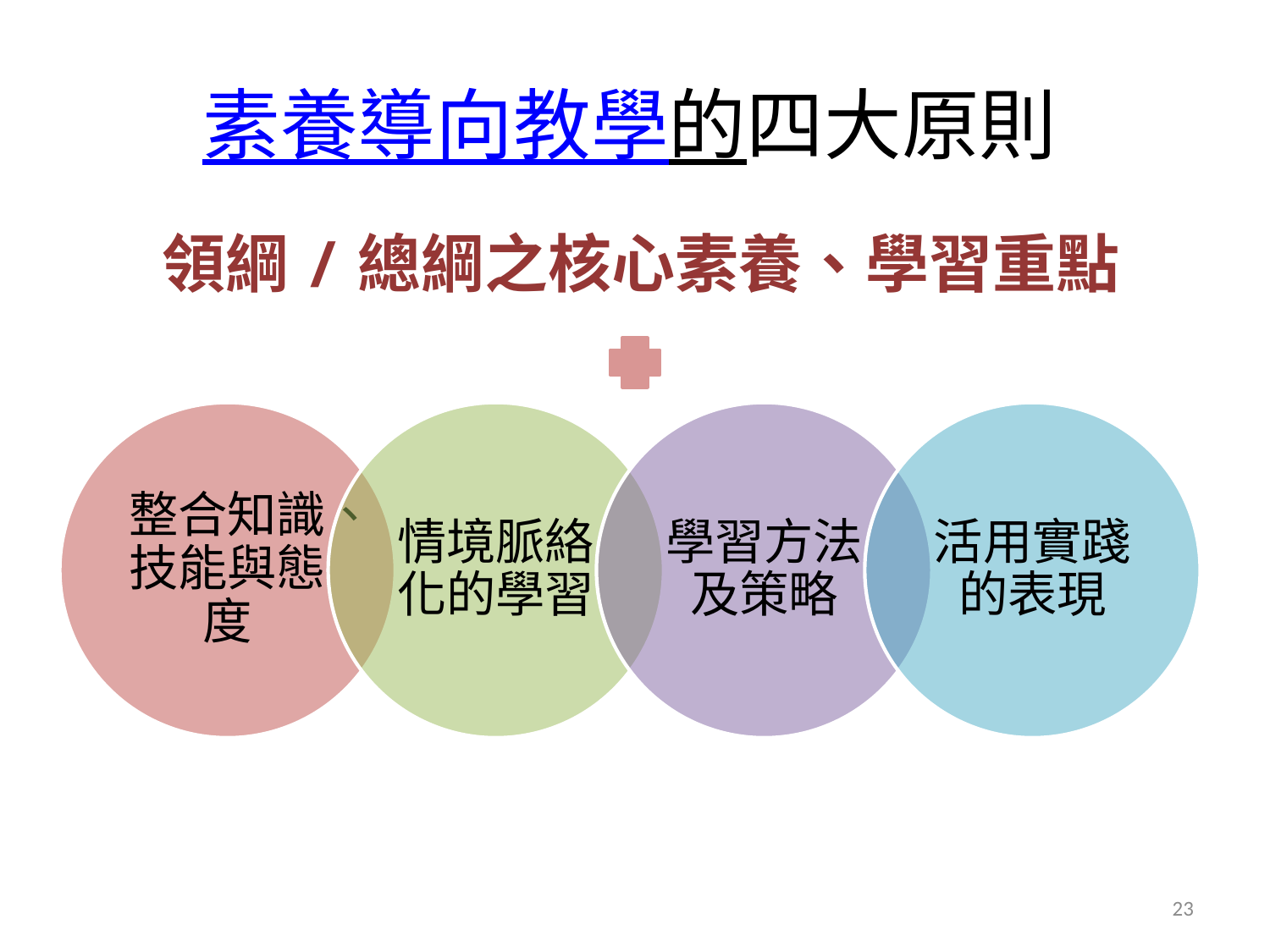

素養導向教學的四大原則
領綱/總綱之核心素養、學習重點
整合知識、技能與態度
情境脈絡化的學習
學習方法及策略
活用實踐的表現

23